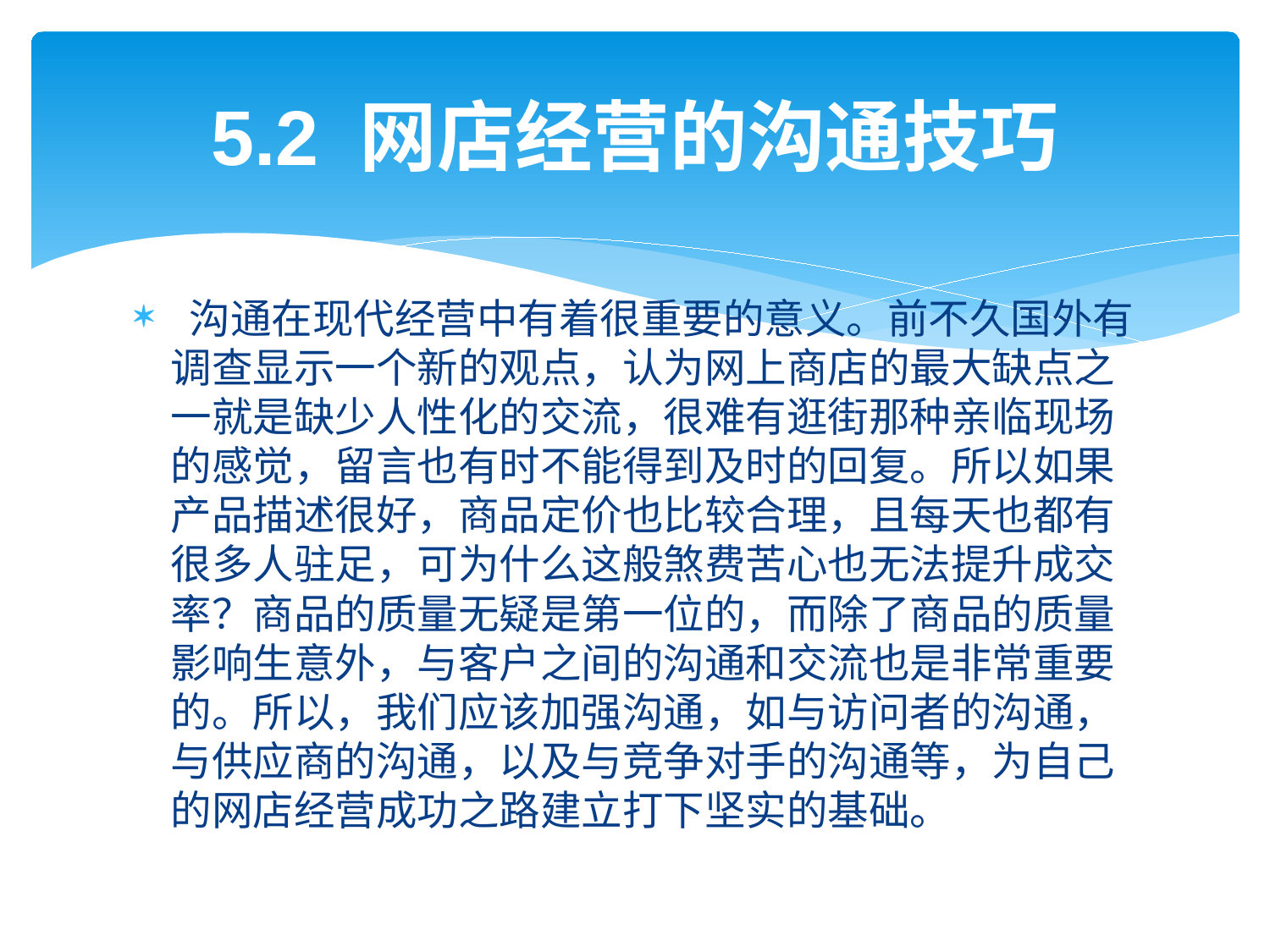

# 5.2 网店经营的沟通技巧
 沟通在现代经营中有着很重要的意义。前不久国外有调查显示一个新的观点，认为网上商店的最大缺点之一就是缺少人性化的交流，很难有逛街那种亲临现场的感觉，留言也有时不能得到及时的回复。所以如果产品描述很好，商品定价也比较合理，且每天也都有很多人驻足，可为什么这般煞费苦心也无法提升成交率？商品的质量无疑是第一位的，而除了商品的质量影响生意外，与客户之间的沟通和交流也是非常重要的。所以，我们应该加强沟通，如与访问者的沟通，与供应商的沟通，以及与竞争对手的沟通等，为自己的网店经营成功之路建立打下坚实的基础。